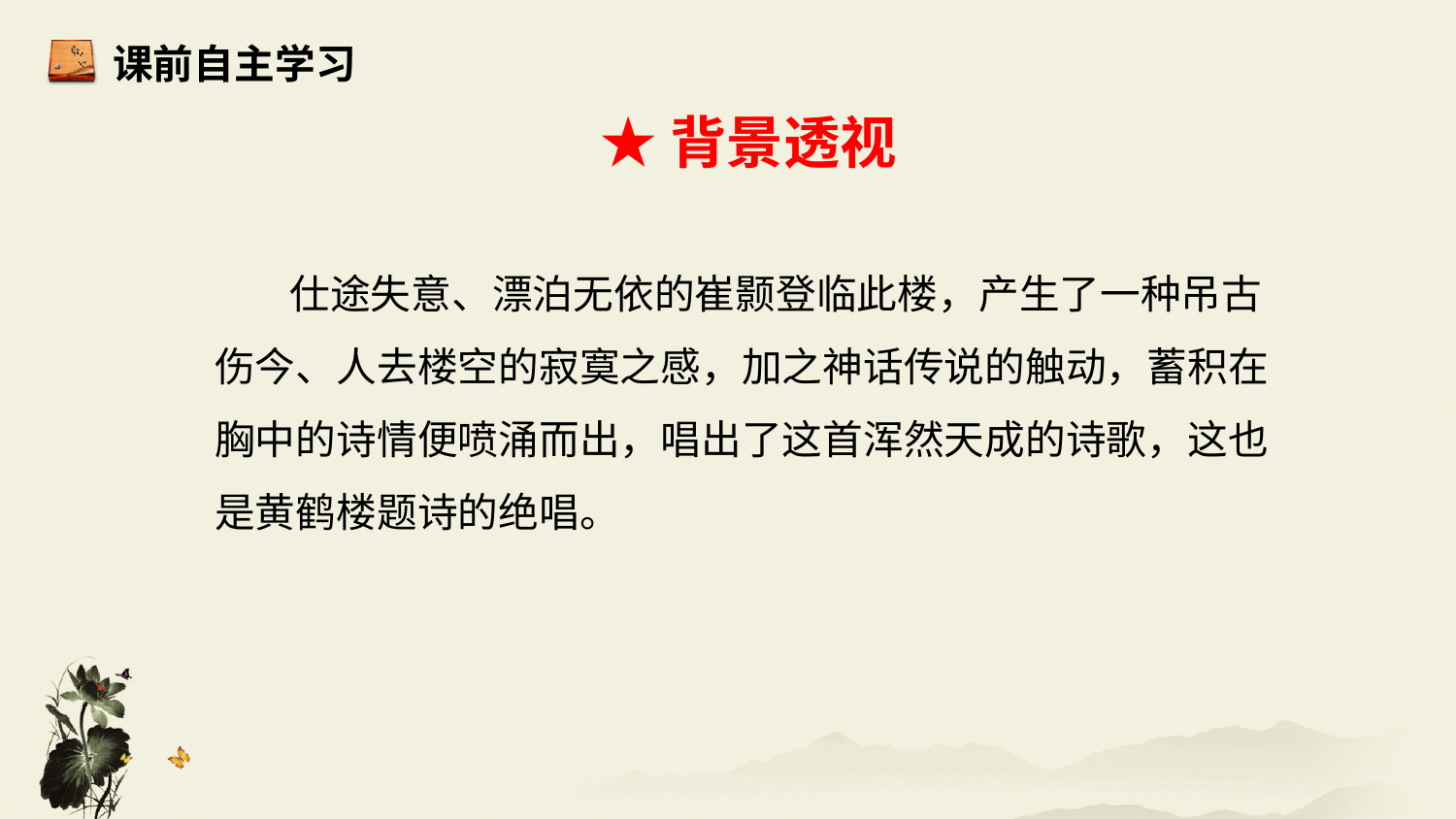

课前自主学习
★背景透视
        仕途失意、漂泊无依的崔颢登临此楼，产生了一种吊古伤今、人去楼空的寂寞之感，加之神话传说的触动，蓄积在胸中的诗情便喷涌而出，唱出了这首浑然天成的诗歌，这也是黄鹤楼题诗的绝唱。